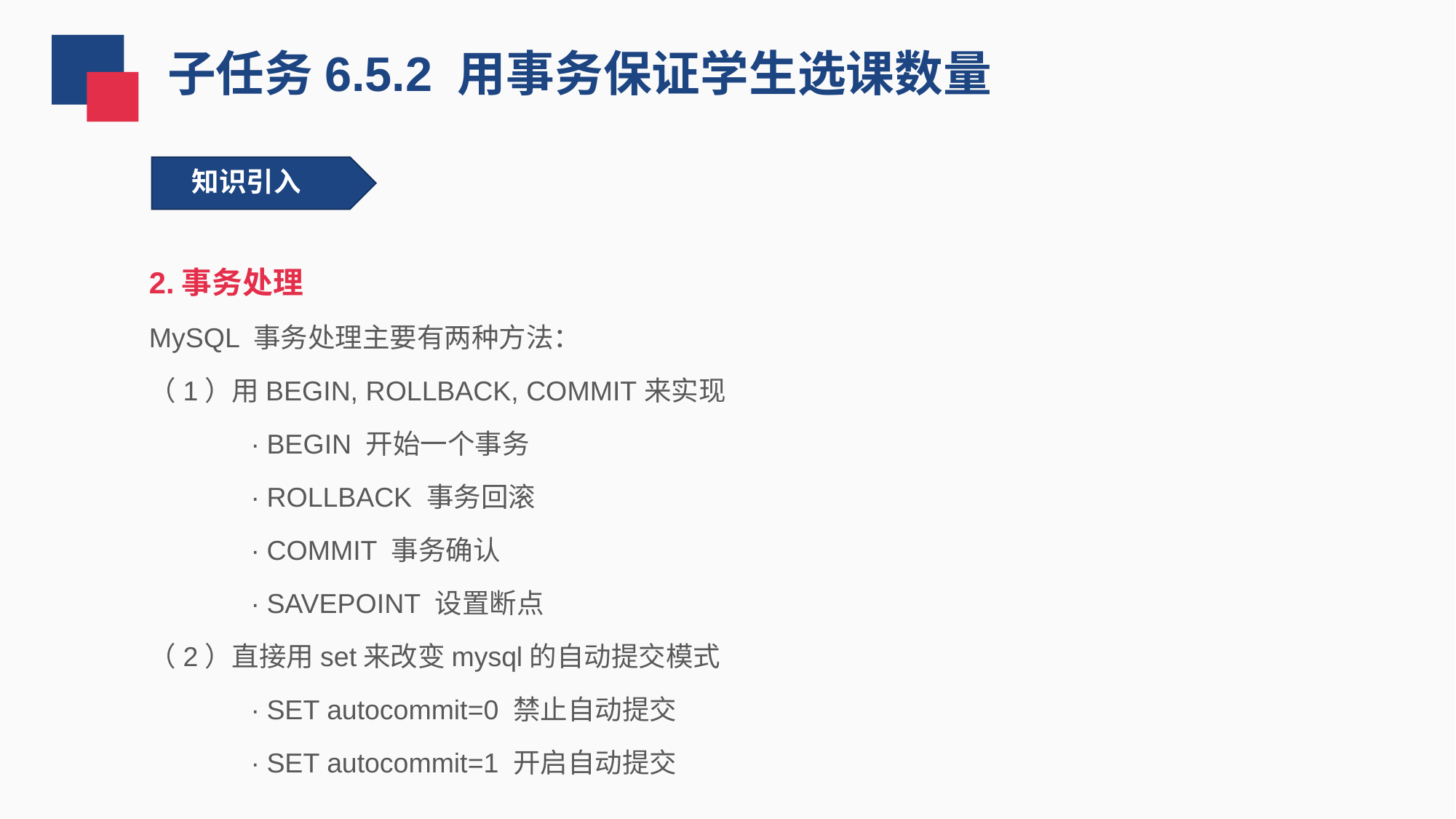

子任务6.5.2 用事务保证学生选课数量

知识引入
2.事务处理
MySQL 事务处理主要有两种方法：
（1）用BEGIN, ROLLBACK, COMMIT来实现
∙ BEGIN 开始一个事务
∙ ROLLBACK 事务回滚
∙ COMMIT 事务确认
∙ SAVEPOINT 设置断点
（2）直接用set来改变mysql的自动提交模式
∙ SET autocommit=0 禁止自动提交
∙ SET autocommit=1 开启自动提交